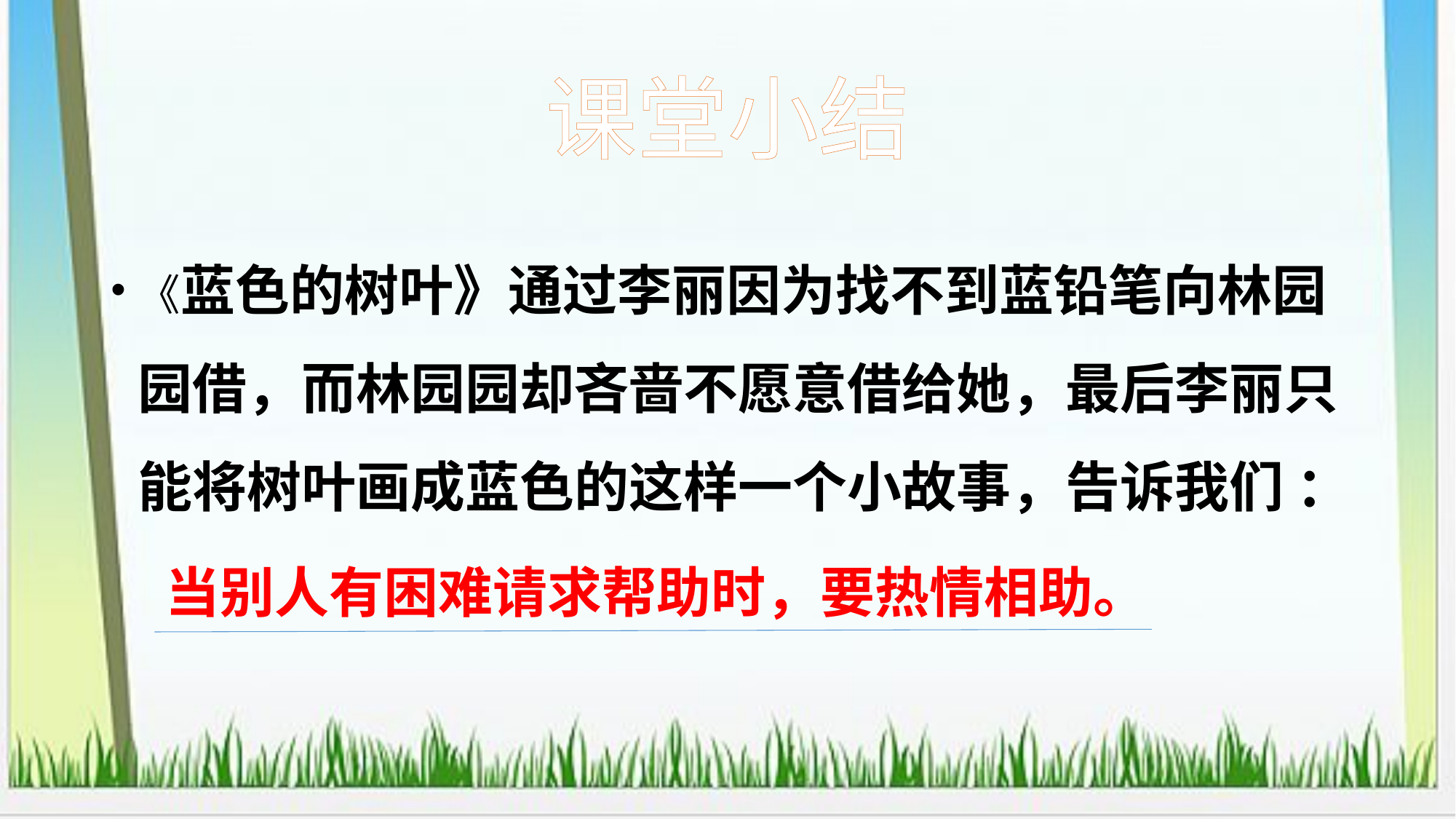

# 课堂小结
《蓝色的树叶》通过李丽因为找不到蓝铅笔向林园园借，而林园园却吝啬不愿意借给她，最后李丽只能将树叶画成蓝色的这样一个小故事，告诉我们 ：
当别人有困难请求帮助时，要热情相助。